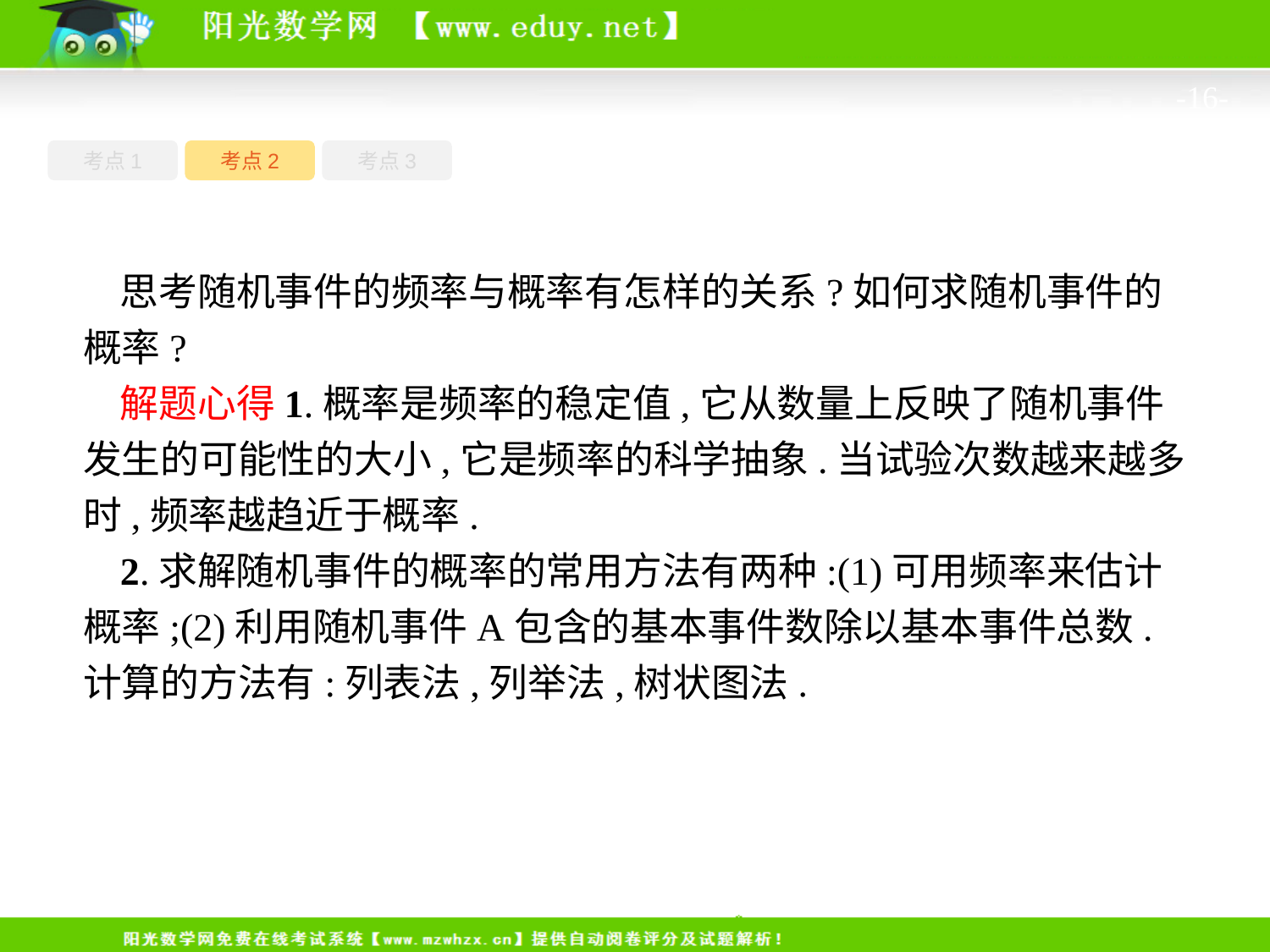

-16-
考点1
考点3
考点2
思考随机事件的频率与概率有怎样的关系?如何求随机事件的概率?
解题心得1.概率是频率的稳定值,它从数量上反映了随机事件发生的可能性的大小,它是频率的科学抽象.当试验次数越来越多时,频率越趋近于概率.
2.求解随机事件的概率的常用方法有两种:(1)可用频率来估计概率;(2)利用随机事件A包含的基本事件数除以基本事件总数.计算的方法有:列表法,列举法,树状图法.